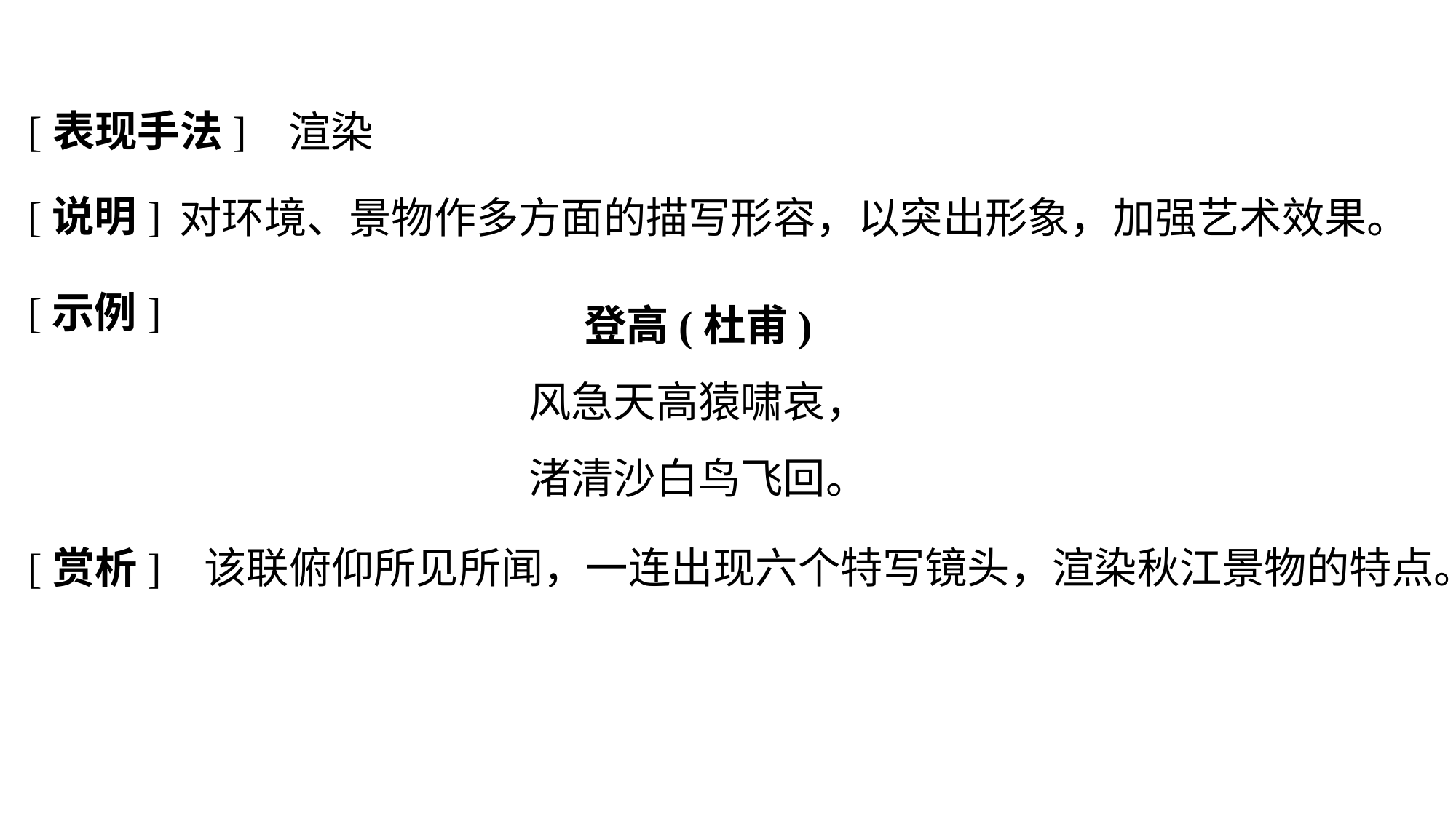

[表现手法]
渲染
[说明]
对环境、景物作多方面的描写形容，以突出形象，加强艺术效果。
[示例]
登高(杜甫)
风急天高猿啸哀，
渚清沙白鸟飞回。
[赏析]
	    该联俯仰所见所闻，一连出现六个特写镜头，渲染秋江景物的特点。